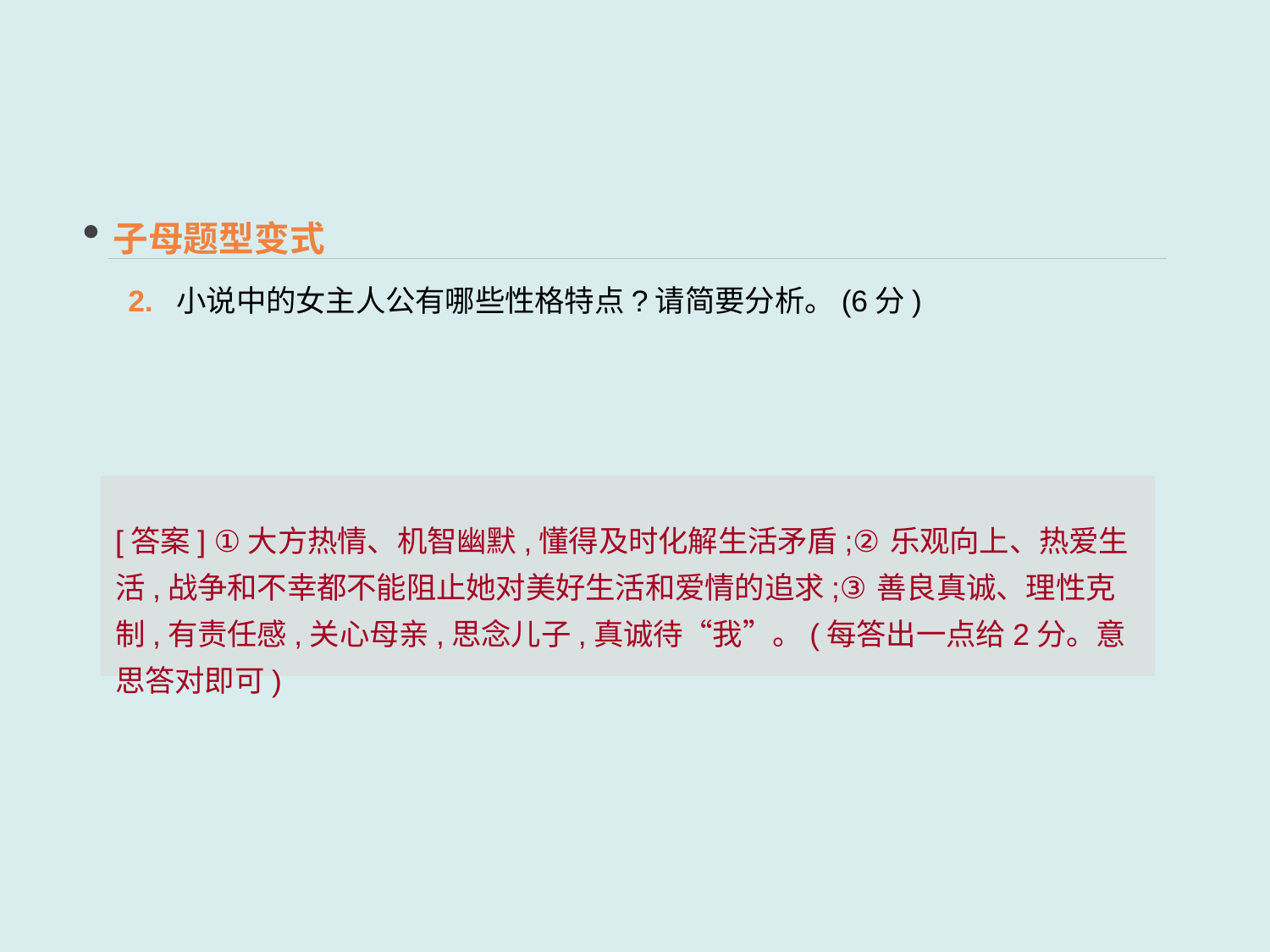

子母题型变式

2.  小说中的女主人公有哪些性格特点?请简要分析。(6分)

[答案] ①大方热情、机智幽默,懂得及时化解生活矛盾;②乐观向上、热爱生活,战争和不幸都不能阻止她对美好生活和爱情的追求;③善良真诚、理性克制,有责任感,关心母亲,思念儿子,真诚待“我”。(每答出一点给2分。意思答对即可)